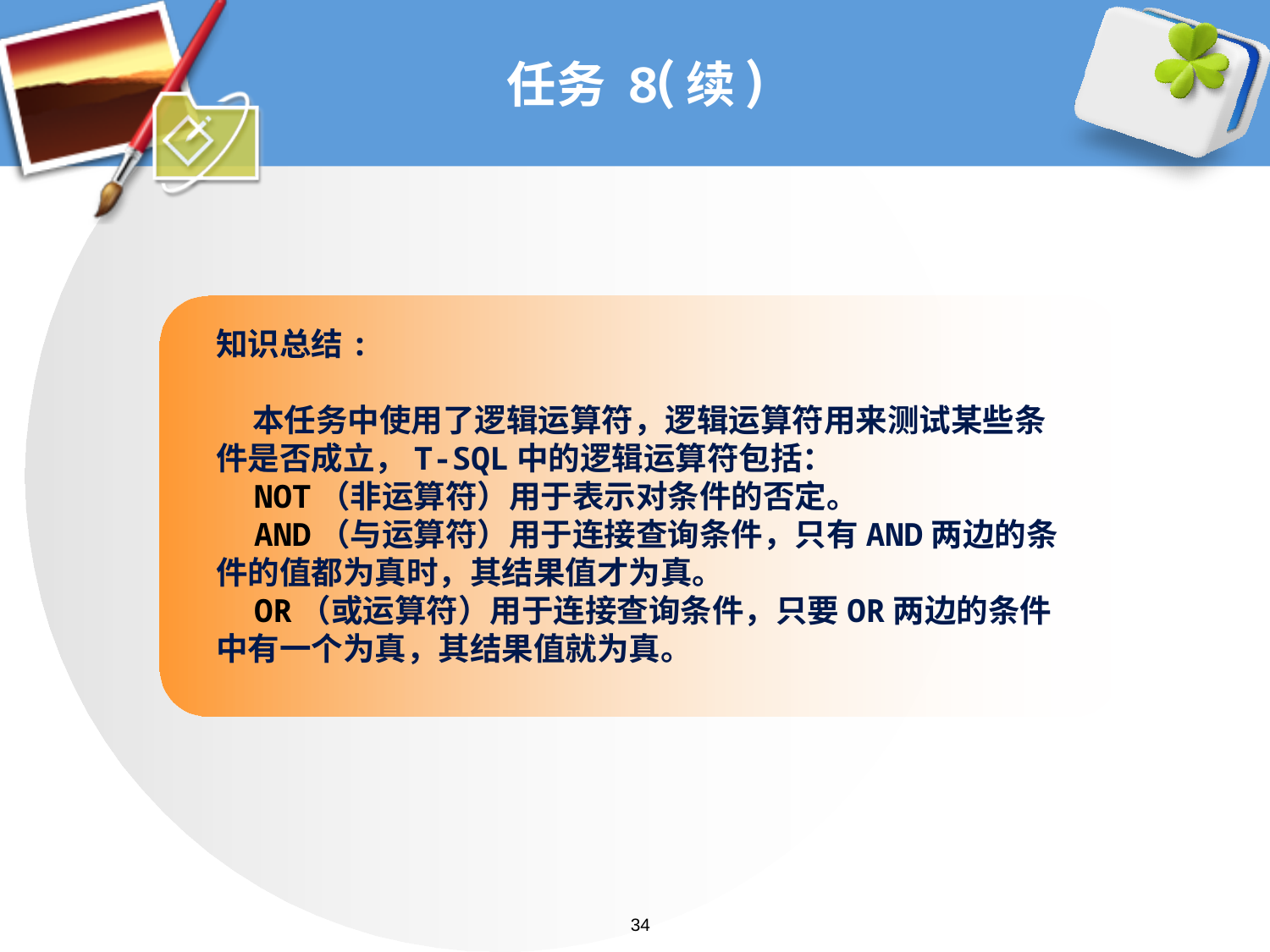

# 任务 8(续)

知识总结:

    本任务中使用了逻辑运算符，逻辑运算符用来测试某些条件是否成立，T-SQL中的逻辑运算符包括：
  NOT（非运算符）用于表示对条件的否定。
  AND（与运算符）用于连接查询条件，只有AND两边的条件的值都为真时，其结果值才为真。
  OR（或运算符）用于连接查询条件，只要OR两边的条件中有一个为真，其结果值就为真。
34